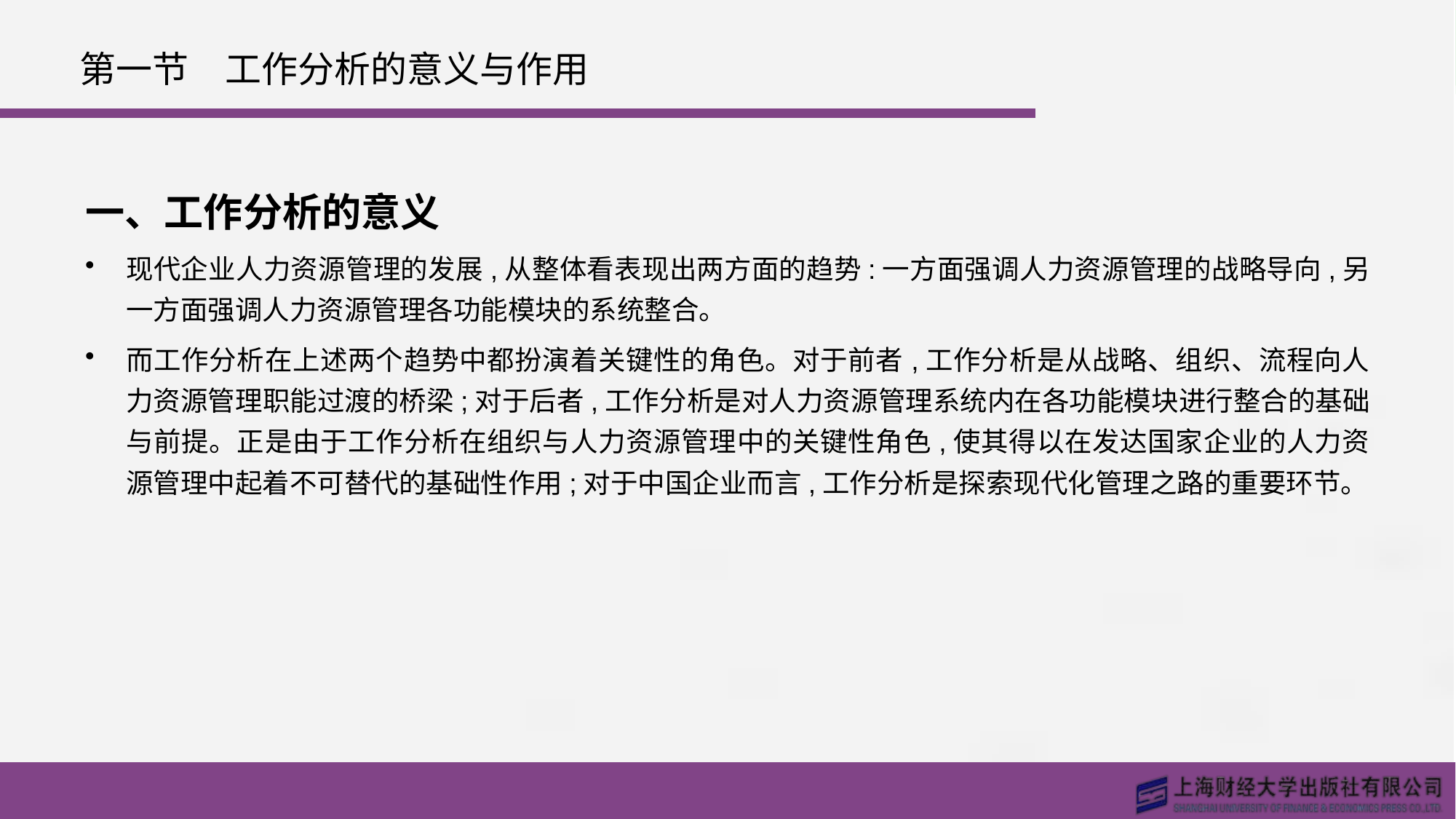

# 第一节　工作分析的意义与作用
一、工作分析的意义
现代企业人力资源管理的发展,从整体看表现出两方面的趋势:一方面强调人力资源管理的战略导向,另一方面强调人力资源管理各功能模块的系统整合。
而工作分析在上述两个趋势中都扮演着关键性的角色。对于前者,工作分析是从战略、组织、流程向人力资源管理职能过渡的桥梁;对于后者,工作分析是对人力资源管理系统内在各功能模块进行整合的基础与前提。正是由于工作分析在组织与人力资源管理中的关键性角色,使其得以在发达国家企业的人力资源管理中起着不可替代的基础性作用;对于中国企业而言,工作分析是探索现代化管理之路的重要环节。